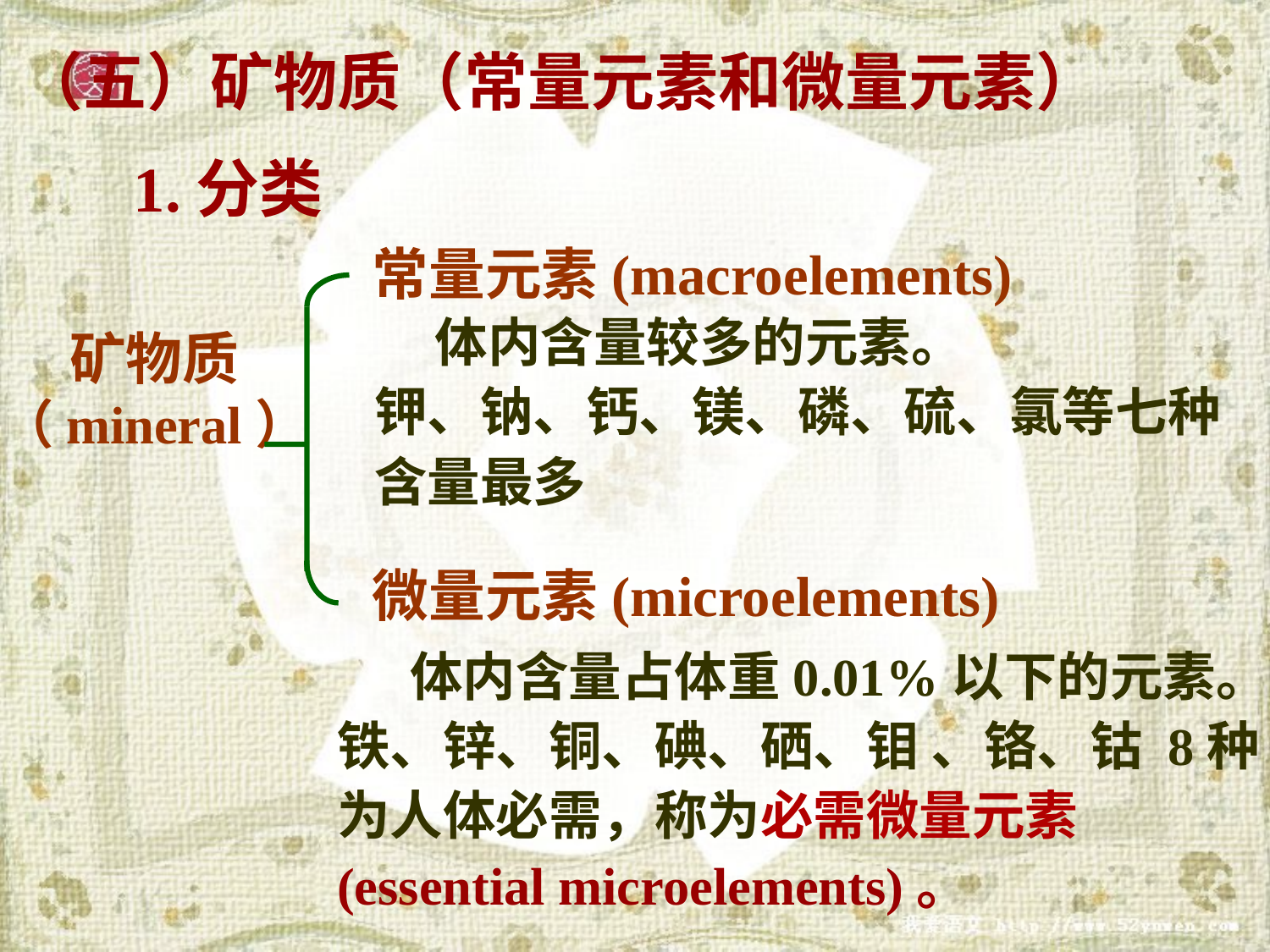

（五）矿物质（常量元素和微量元素）
        1.分类
常量元素(macroelements)

    体内含量较多的元素。
钾、钠、钙、镁、磷、硫、氯等七种
含量最多
矿物质
（mineral）
微量元素(microelements)
     体内含量占体重0.01%以下的元素。
铁、锌、铜、碘、硒、钼 、铬、钴 8种
为人体必需，称为必需微量元素
(essential microelements)。